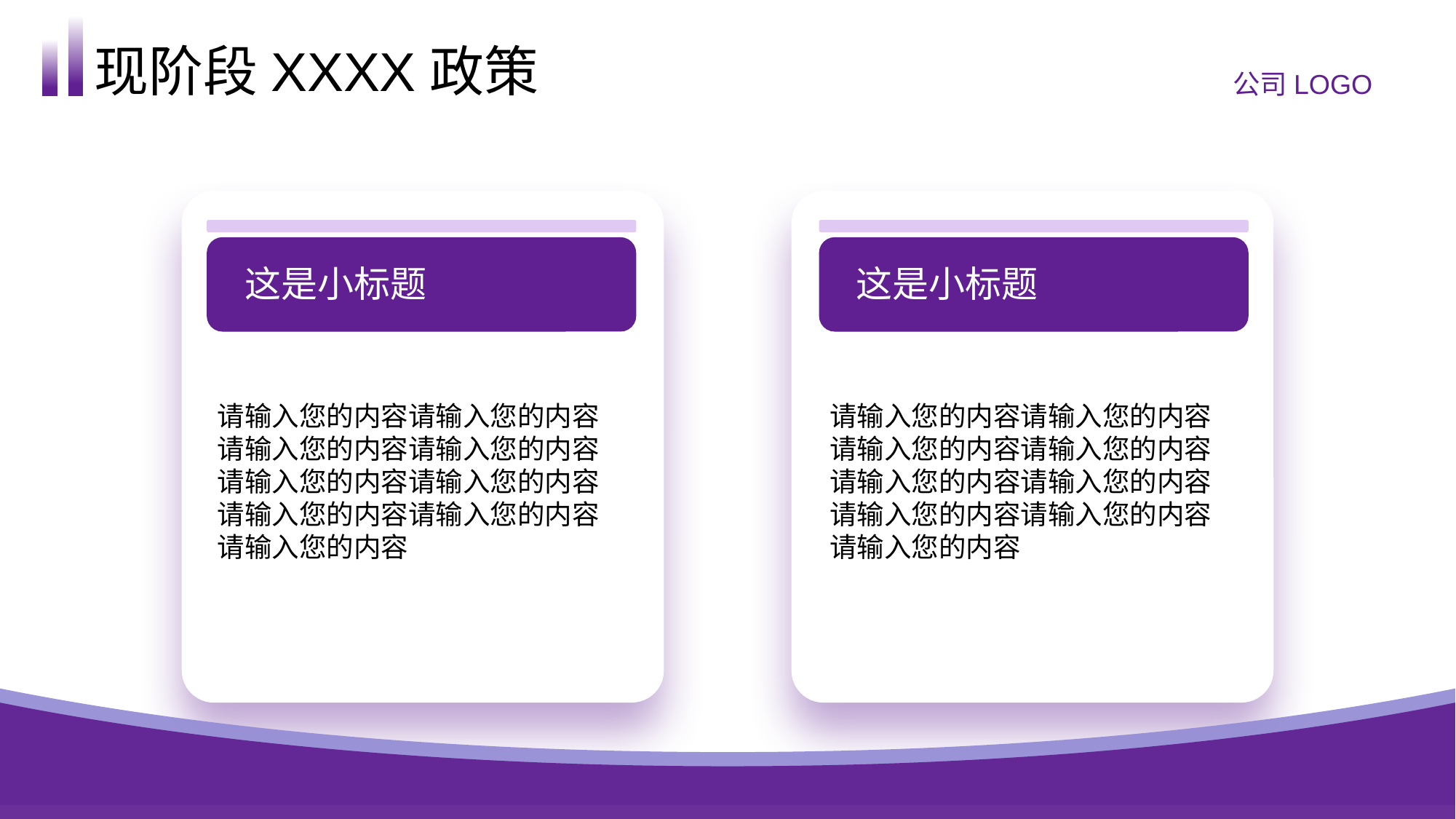

现阶段XXXX政策
公司LOGO

这是小标题
这是小标题
请输入您的内容请输入您的内容请输入您的内容请输入您的内容请输入您的内容请输入您的内容请输入您的内容请输入您的内容请输入您的内容
请输入您的内容请输入您的内容请输入您的内容请输入您的内容请输入您的内容请输入您的内容请输入您的内容请输入您的内容请输入您的内容